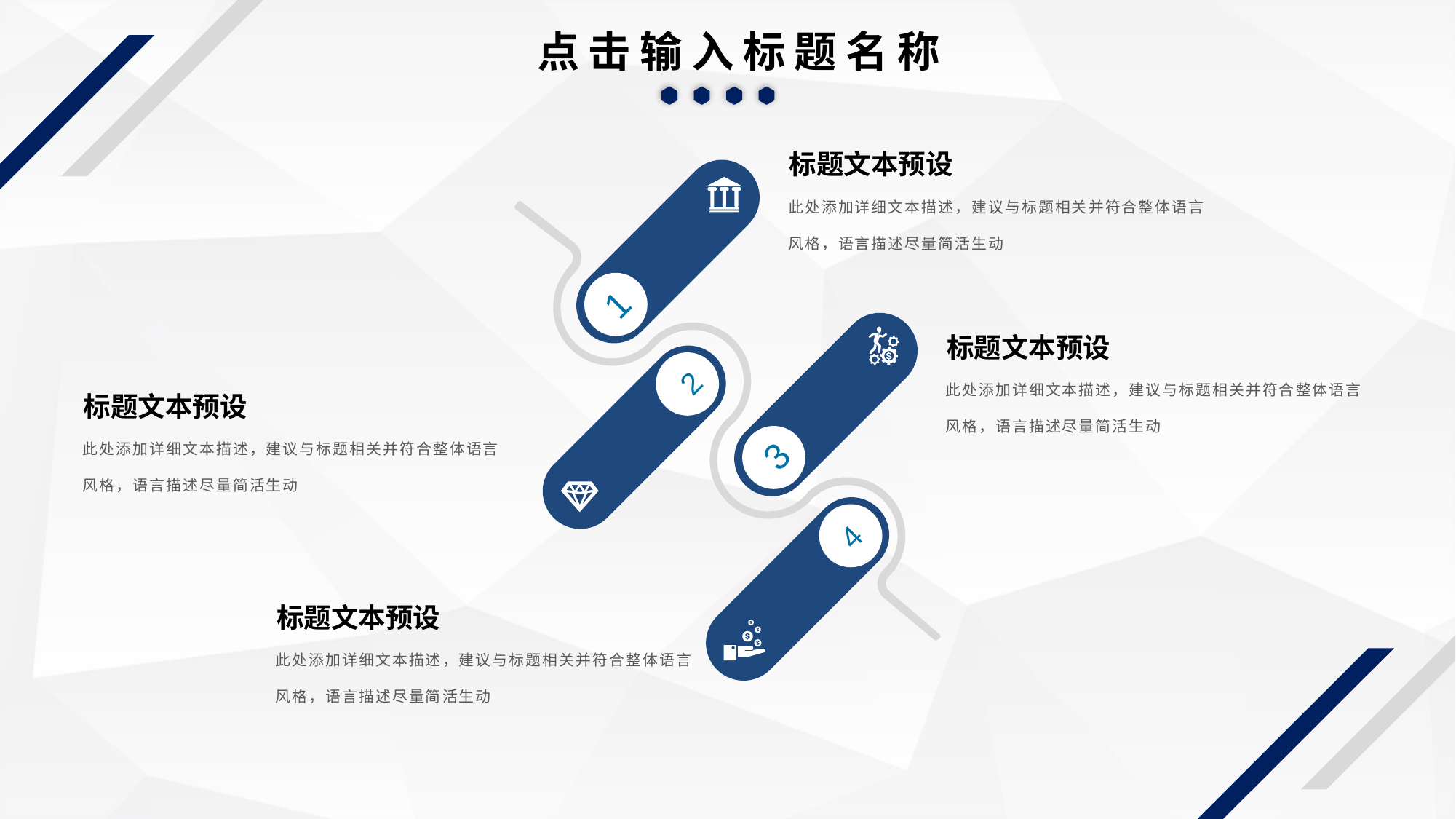

点击输入标题名称

标题文本预设

1

2

3

4

此处添加详细文本描述，建议与标题相关并符合整体语言风格，语言描述尽量简活生动
标题文本预设
此处添加详细文本描述，建议与标题相关并符合整体语言风格，语言描述尽量简活生动
标题文本预设
此处添加详细文本描述，建议与标题相关并符合整体语言风格，语言描述尽量简活生动
标题文本预设
此处添加详细文本描述，建议与标题相关并符合整体语言风格，语言描述尽量简活生动